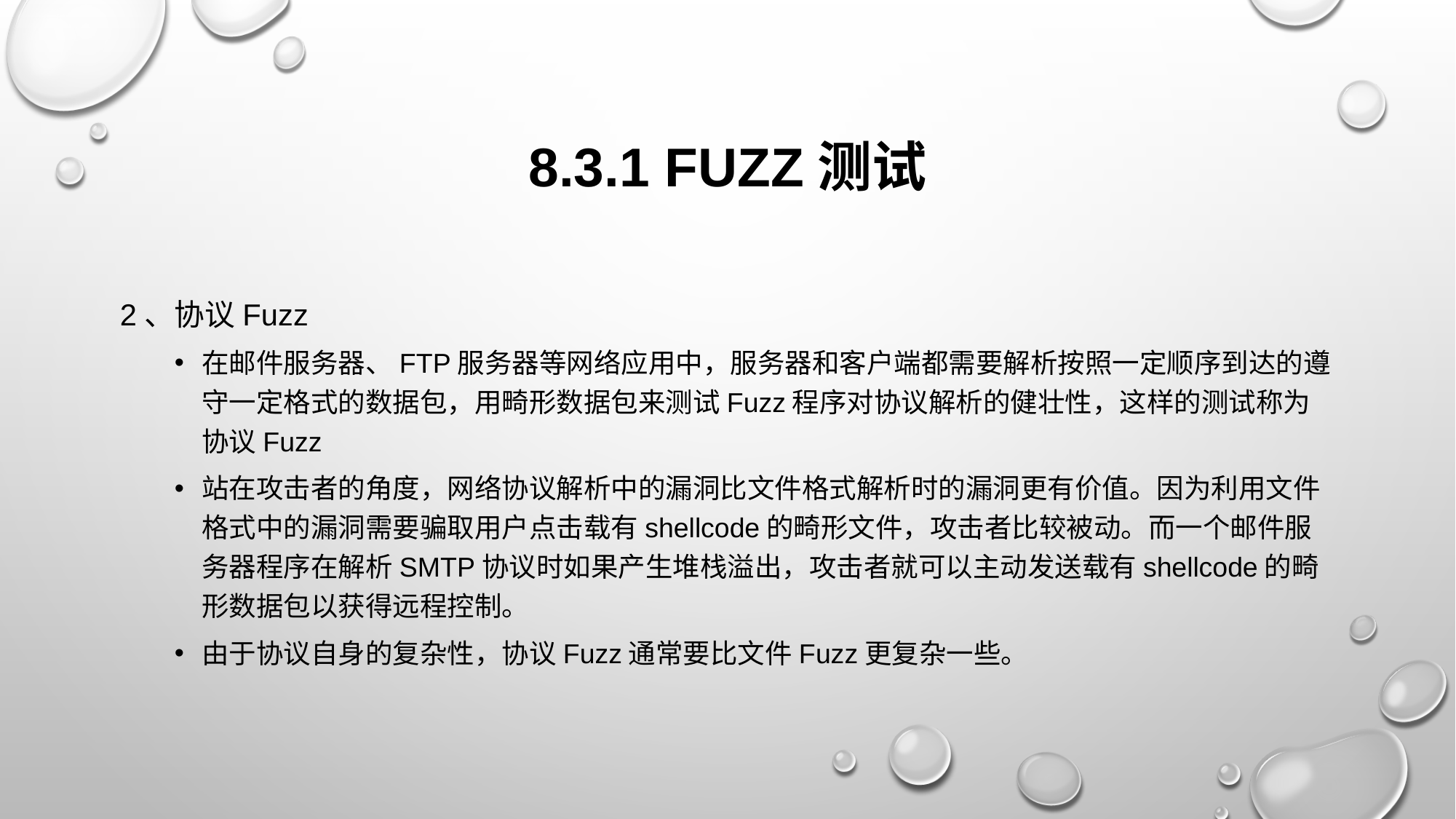

# 8.3.1 Fuzz测试
2、协议Fuzz
在邮件服务器、FTP服务器等网络应用中，服务器和客户端都需要解析按照一定顺序到达的遵守一定格式的数据包，用畸形数据包来测试Fuzz程序对协议解析的健壮性，这样的测试称为协议Fuzz
站在攻击者的角度，网络协议解析中的漏洞比文件格式解析时的漏洞更有价值。因为利用文件格式中的漏洞需要骗取用户点击载有shellcode的畸形文件，攻击者比较被动。而一个邮件服务器程序在解析SMTP协议时如果产生堆栈溢出，攻击者就可以主动发送载有shellcode的畸形数据包以获得远程控制。
由于协议自身的复杂性，协议Fuzz通常要比文件Fuzz更复杂一些。